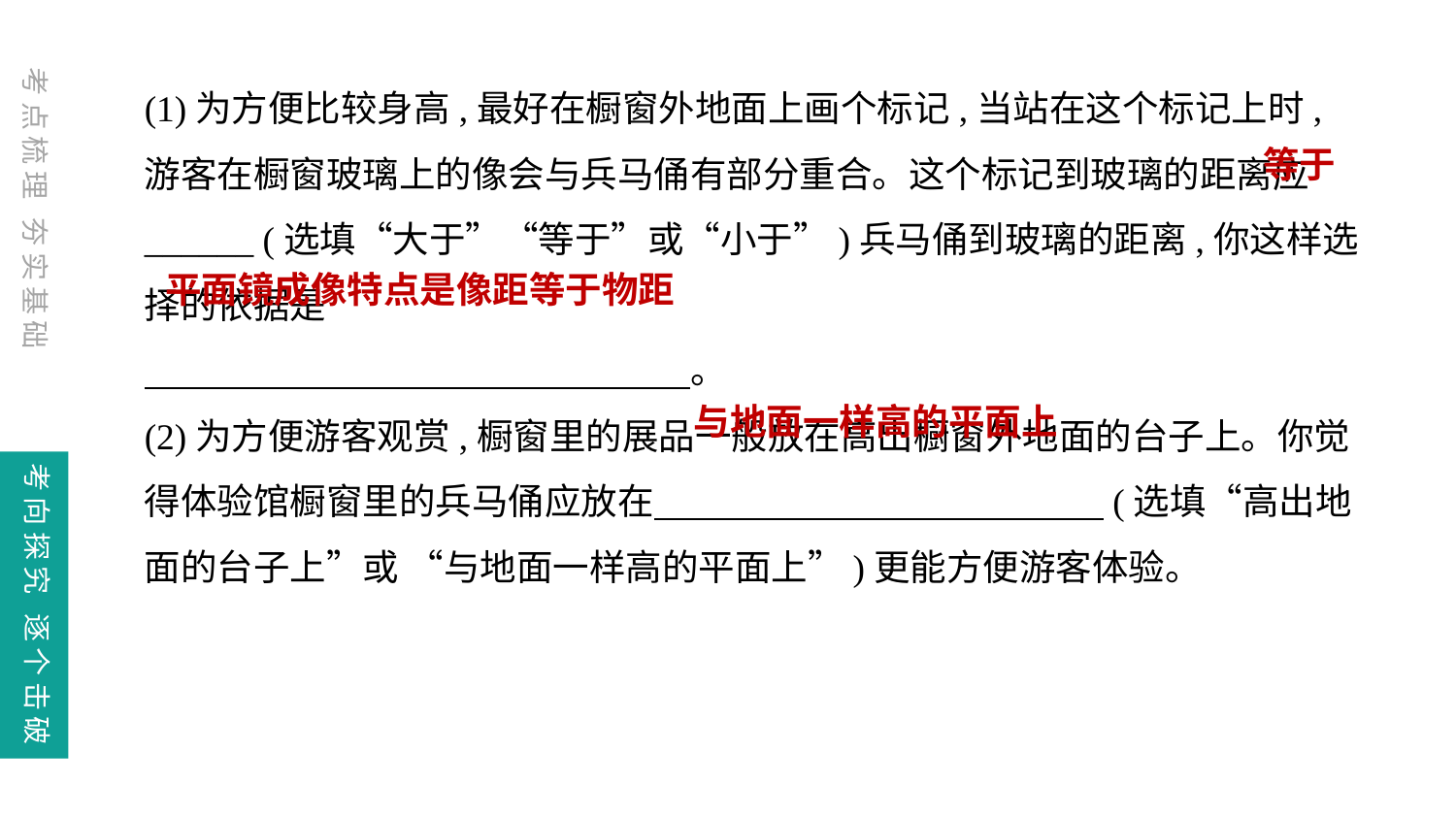

(1)为方便比较身高,最好在橱窗外地面上画个标记,当站在这个标记上时,游客在橱窗玻璃上的像会与兵马俑有部分重合。这个标记到玻璃的距离应______ (选填“大于”“等于”或“小于”)兵马俑到玻璃的距离,你这样选择的依据是
　　　　　　　　　　　　　　　。
(2)为方便游客观赏,橱窗里的展品一般放在高出橱窗外地面的台子上。你觉得体验馆橱窗里的兵马俑应放在　　　　　　　　　　　      (选填“高出地面的台子上”或 “与地面一样高的平面上”)更能方便游客体验。
等于
平面镜成像特点是像距等于物距
与地面一样高的平面上